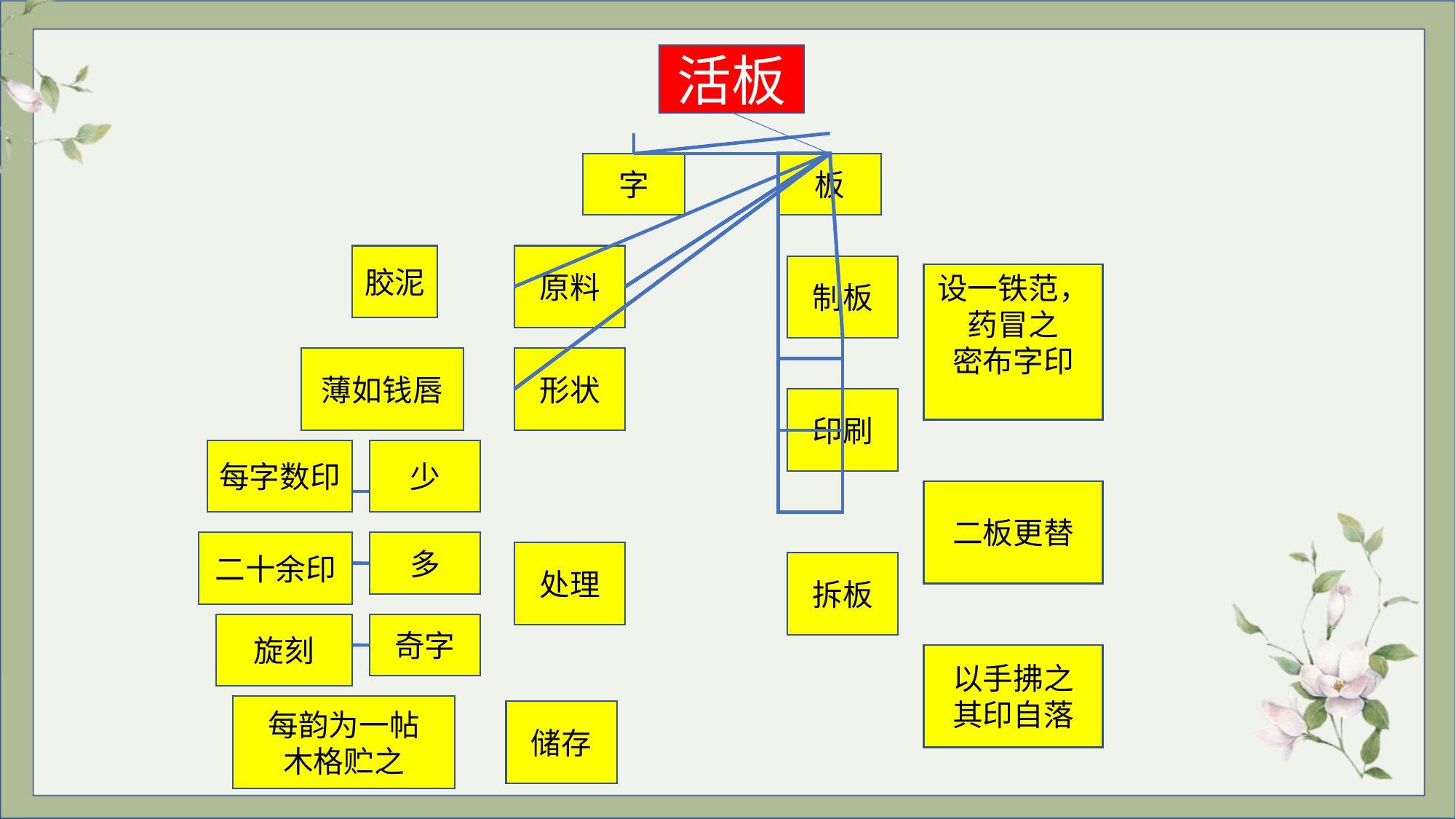

活板
字
板
胶泥
原料
制板
设一铁范，药冒之
密布字印

薄如钱唇
形状
印刷
每字数印
少
二板更替
二十余印
多
处理
拆板
旋刻
奇字
以手拂之
其印自落
每韵为一帖
木格贮之
储存